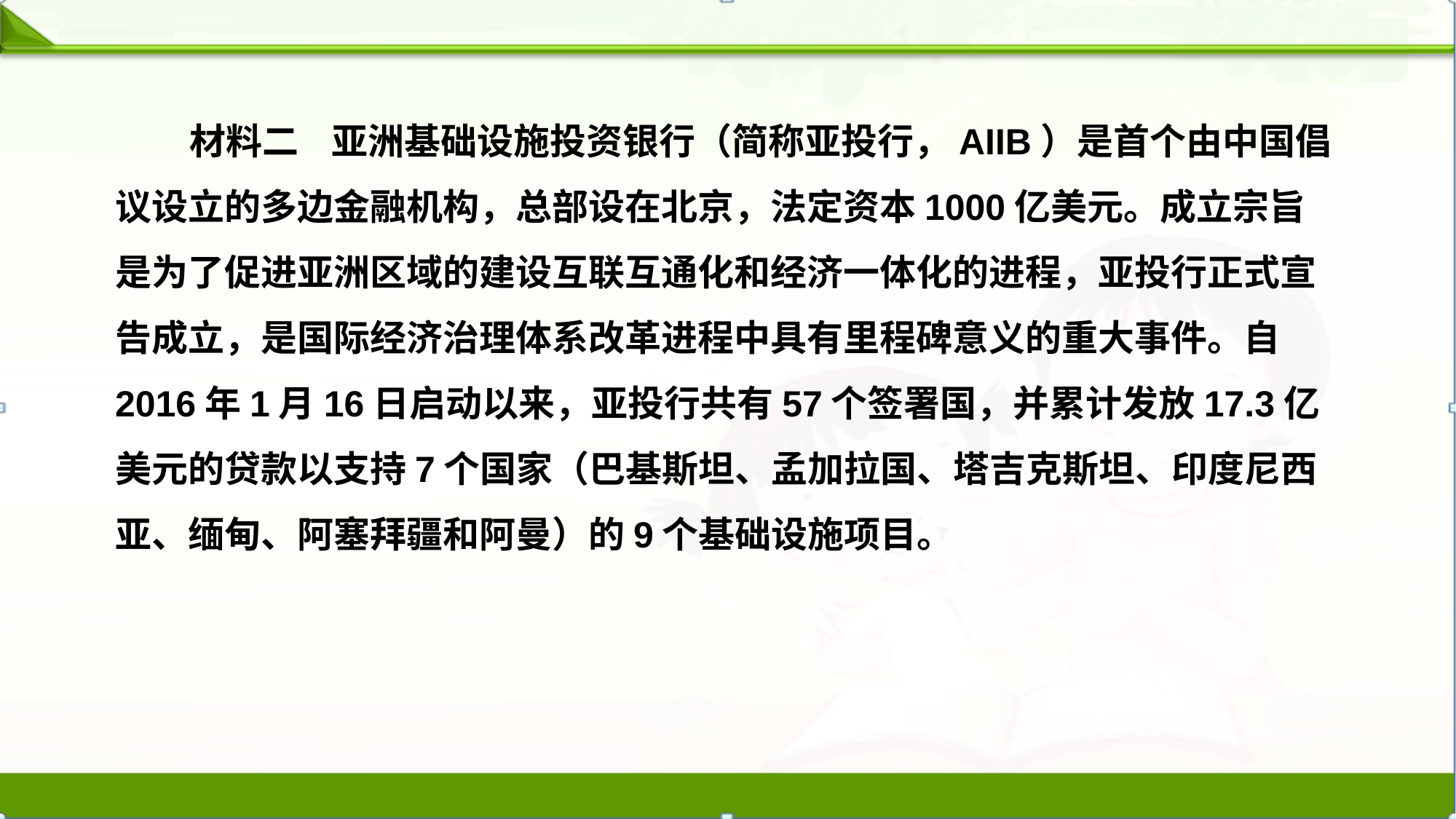

材料二    亚洲基础设施投资银行（简称亚投行，AIIB）是首个由中国倡议设立的多边金融机构，总部设在北京，法定资本1000亿美元。成立宗旨是为了促进亚洲区域的建设互联互通化和经济一体化的进程，亚投行正式宣告成立，是国际经济治理体系改革进程中具有里程碑意义的重大事件。自2016年1月16日启动以来，亚投行共有57个签署国，并累计发放17.3亿美元的贷款以支持7个国家（巴基斯坦、孟加拉国、塔吉克斯坦、印度尼西亚、缅甸、阿塞拜疆和阿曼）的9个基础设施项目。